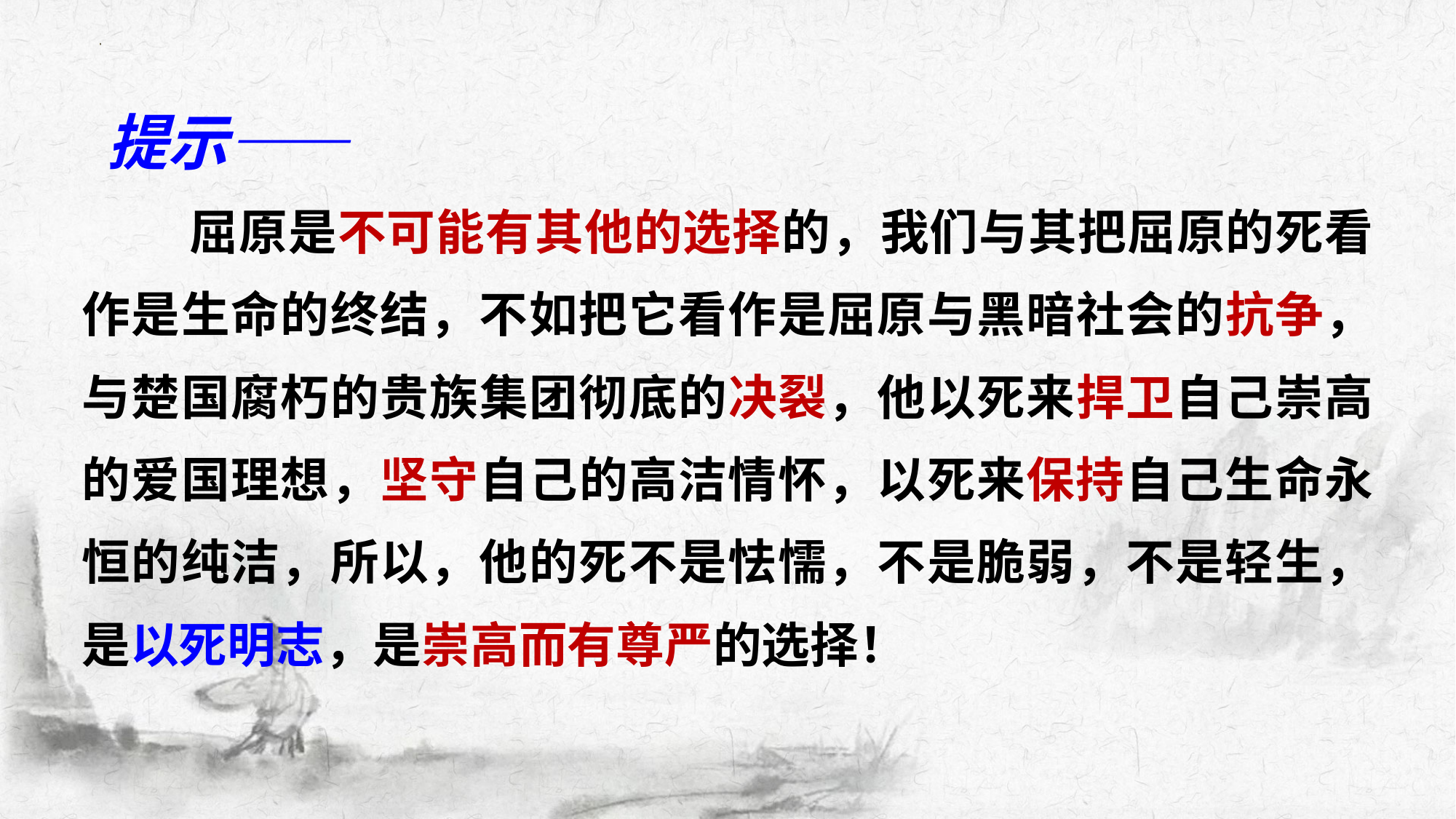

提示——
        屈原是不可能有其他的选择的，我们与其把屈原的死看作是生命的终结，不如把它看作是屈原与黑暗社会的抗争，与楚国腐朽的贵族集团彻底的决裂，他以死来捍卫自己崇高的爱国理想，坚守自己的高洁情怀，以死来保持自己生命永恒的纯洁，所以，他的死不是怯懦，不是脆弱，不是轻生，是以死明志，是崇高而有尊严的选择！